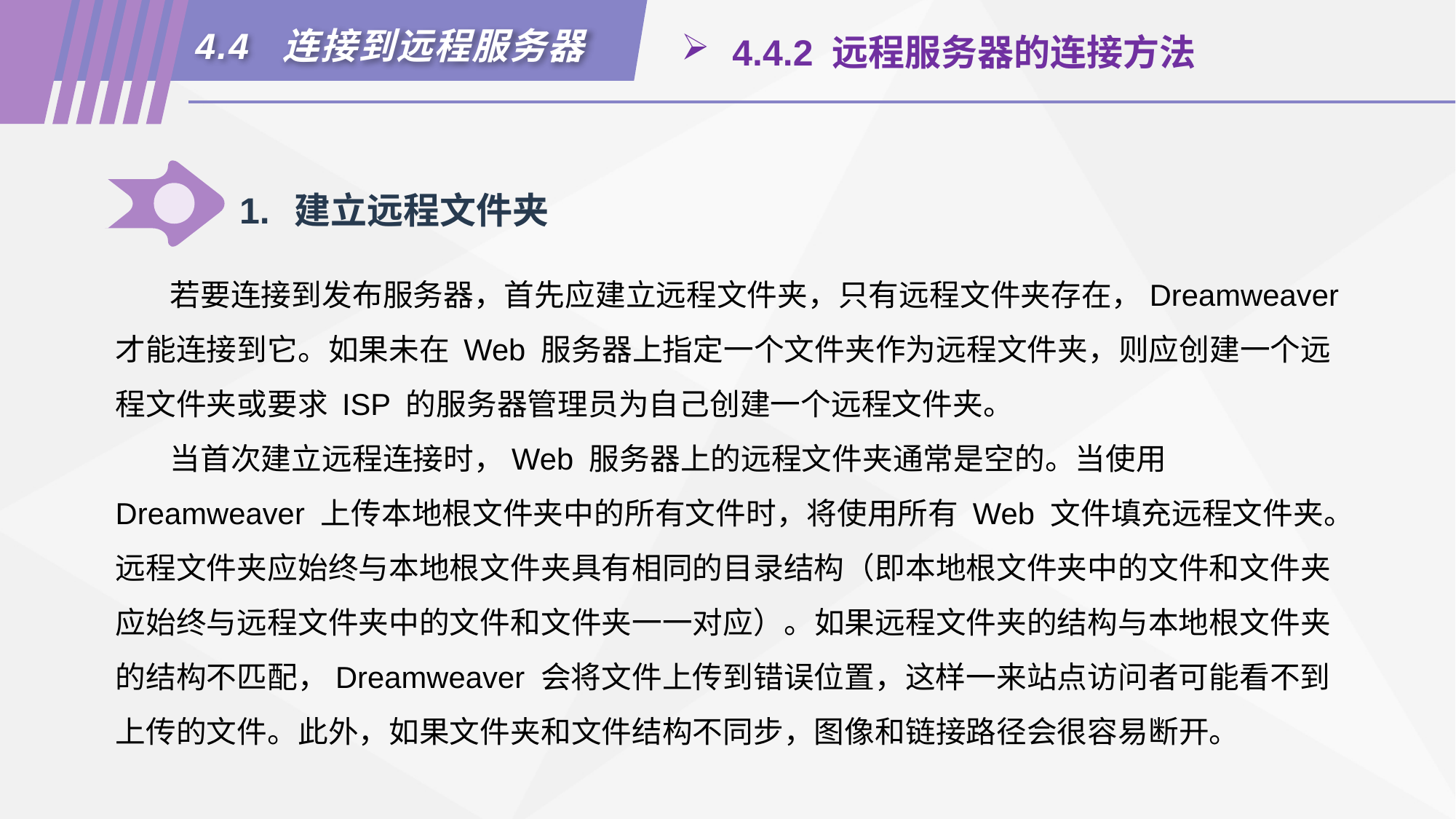

4.4  连接到远程服务器
 4.4.2 远程服务器的连接方法

1.	建立远程文件夹
若要连接到发布服务器，首先应建立远程文件夹，只有远程文件夹存在，Dreamweaver 才能连接到它。如果未在 Web 服务器上指定一个文件夹作为远程文件夹，则应创建一个远程文件夹或要求 ISP 的服务器管理员为自己创建一个远程文件夹。
当首次建立远程连接时，Web 服务器上的远程文件夹通常是空的。当使用Dreamweaver 上传本地根文件夹中的所有文件时，将使用所有 Web 文件填充远程文件夹。远程文件夹应始终与本地根文件夹具有相同的目录结构（即本地根文件夹中的文件和文件夹应始终与远程文件夹中的文件和文件夹一一对应）。如果远程文件夹的结构与本地根文件夹的结构不匹配，Dreamweaver 会将文件上传到错误位置，这样一来站点访问者可能看不到上传的文件。此外，如果文件夹和文件结构不同步，图像和链接路径会很容易断开。